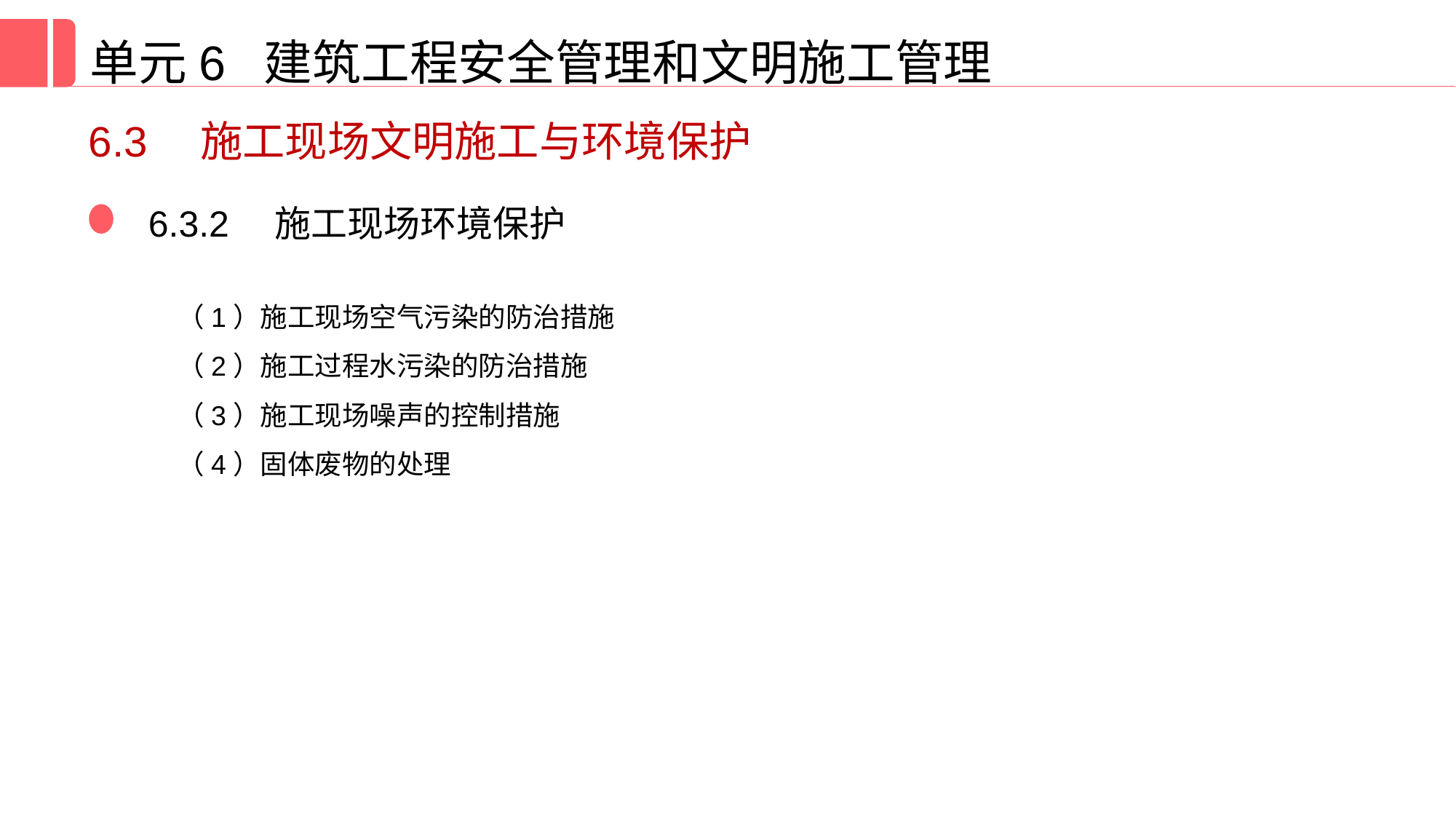

单元6  建筑工程安全管理和文明施工管理

6.3　施工现场文明施工与环境保护
6.3.2　施工现场环境保护

（1）施工现场空气污染的防治措施
（2）施工过程水污染的防治措施
（3）施工现场噪声的控制措施
（4）固体废物的处理